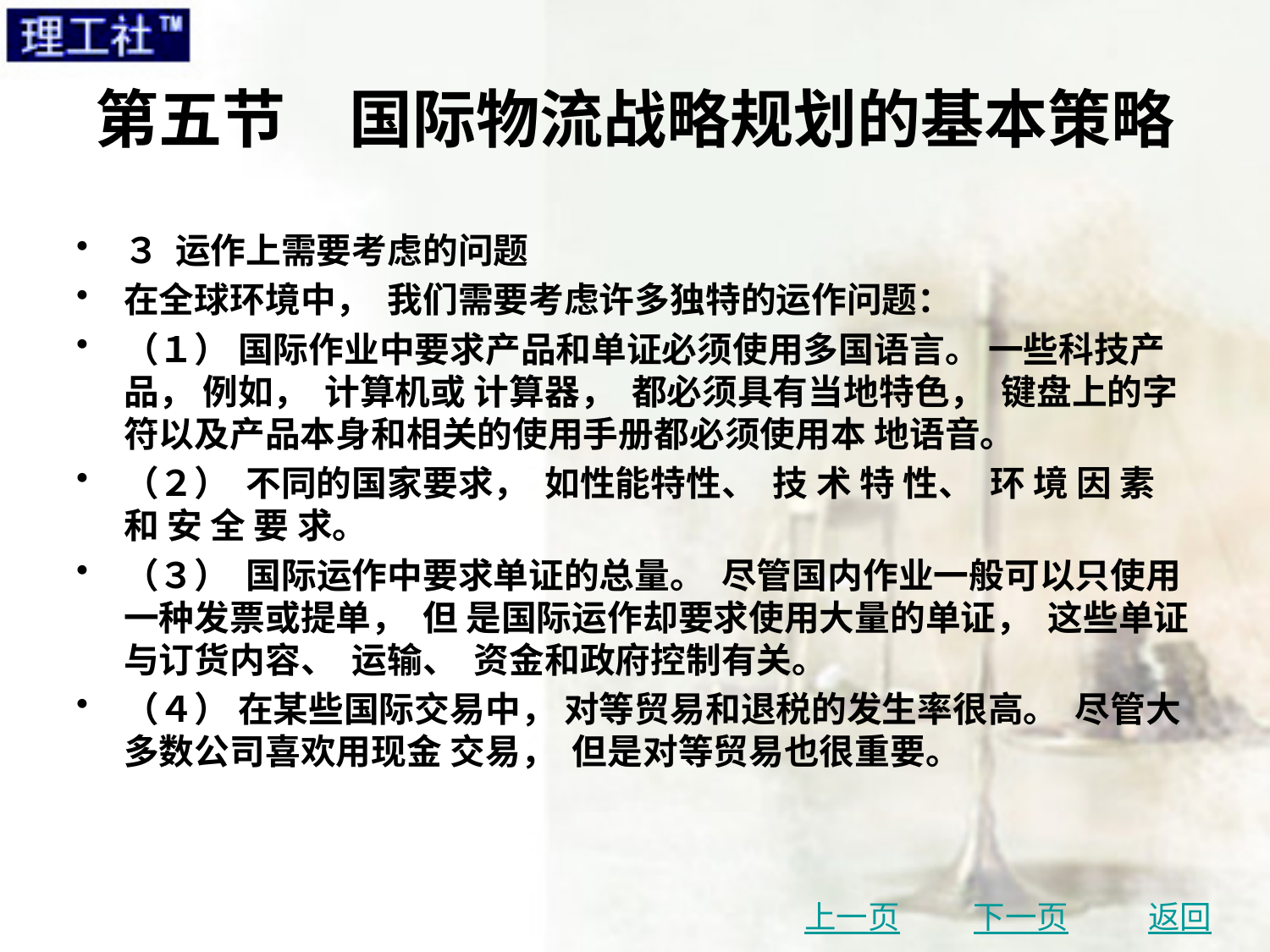

# 第五节　国际物流战略规划的基本策略
３  运作上需要考虑的问题
在全球环境中，  我们需要考虑许多独特的运作问题：
（１） 国际作业中要求产品和单证必须使用多国语言。 一些科技产品， 例如，  计算机或 计算器，  都必须具有当地特色，  键盘上的字符以及产品本身和相关的使用手册都必须使用本 地语音。
（２）  不同的国家要求，  如性能特性、  技 术 特 性、  环 境 因 素 和 安 全 要 求。
（３）  国际运作中要求单证的总量。  尽管国内作业一般可以只使用一种发票或提单，  但 是国际运作却要求使用大量的单证，  这些单证与订货内容、  运输、  资金和政府控制有关。
（４） 在某些国际交易中， 对等贸易和退税的发生率很高。  尽管大多数公司喜欢用现金 交易，  但是对等贸易也很重要。
上一页
下一页
返回